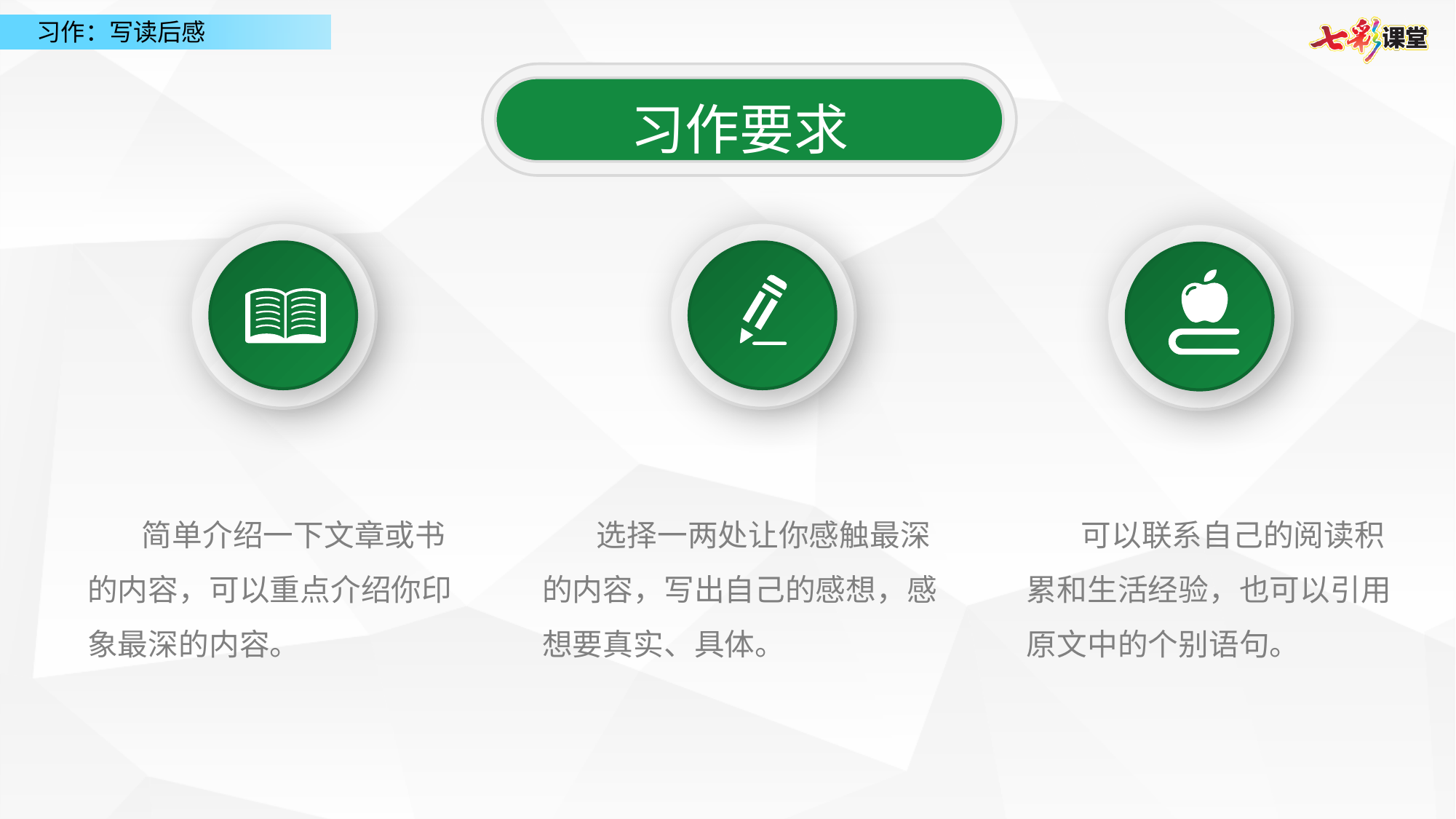

习作要求

       简单介绍一下文章或书的内容，可以重点介绍你印象最深的内容。
       选择一两处让你感触最深的内容，写出自己的感想，感想要真实、具体。
       可以联系自己的阅读积累和生活经验，也可以引用原文中的个别语句。